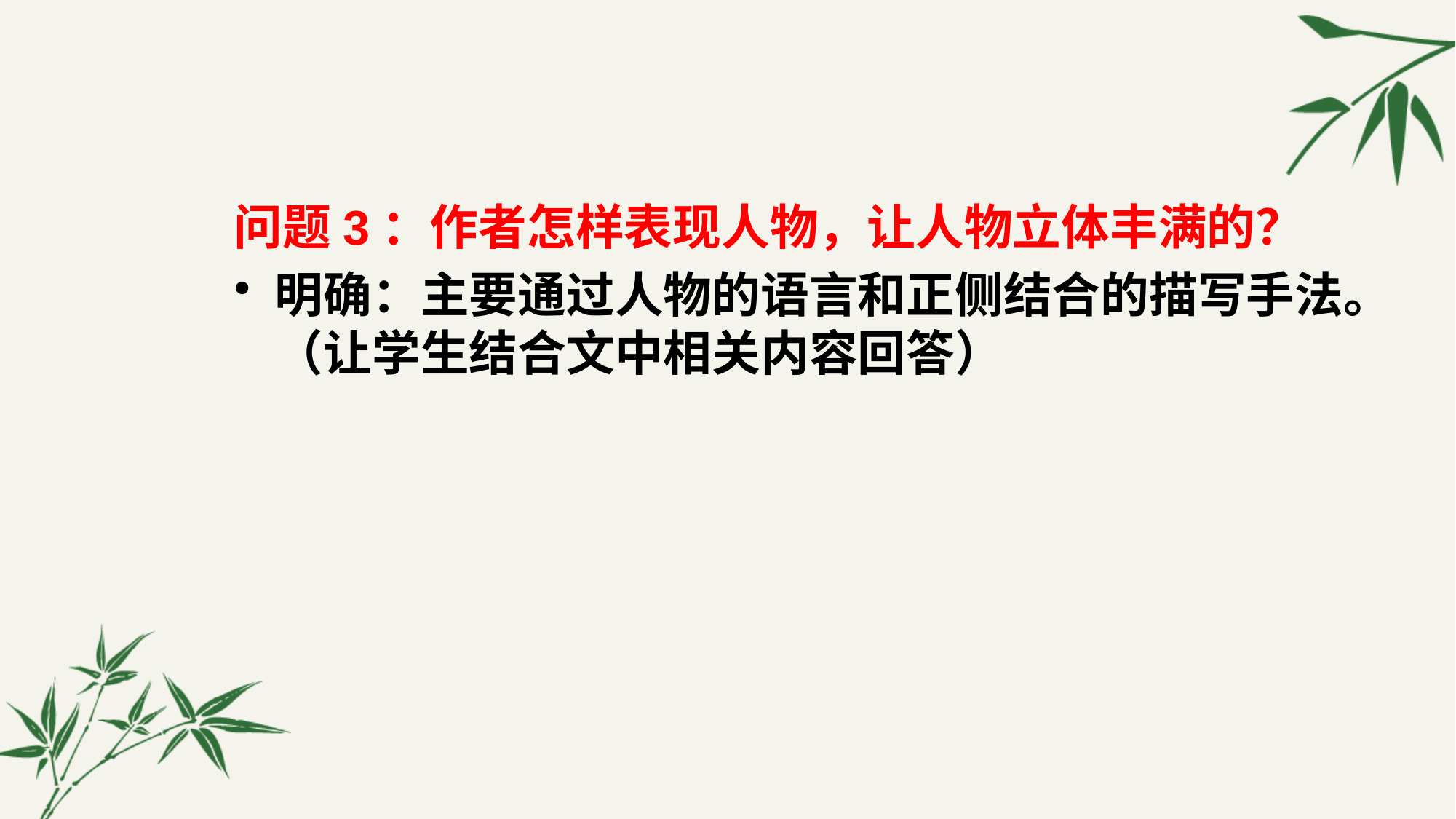

#
问题3：作者怎样表现人物，让人物立体丰满的？
明确：主要通过人物的语言和正侧结合的描写手法。（让学生结合文中相关内容回答）